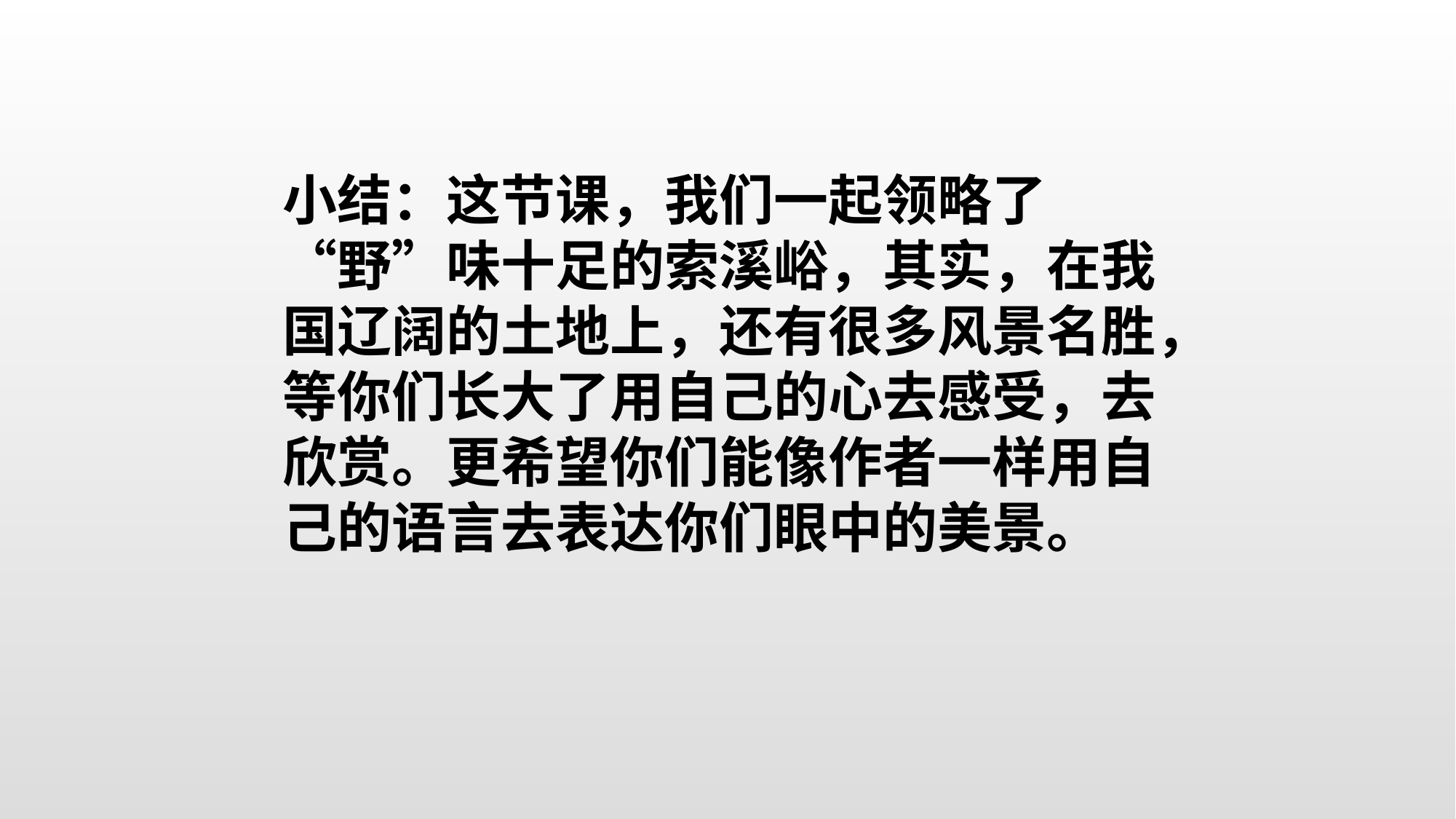

小结：这节课，我们一起领略了“野”味十足的索溪峪，其实，在我国辽阔的土地上，还有很多风景名胜，等你们长大了用自己的心去感受，去欣赏。更希望你们能像作者一样用自己的语言去表达你们眼中的美景。